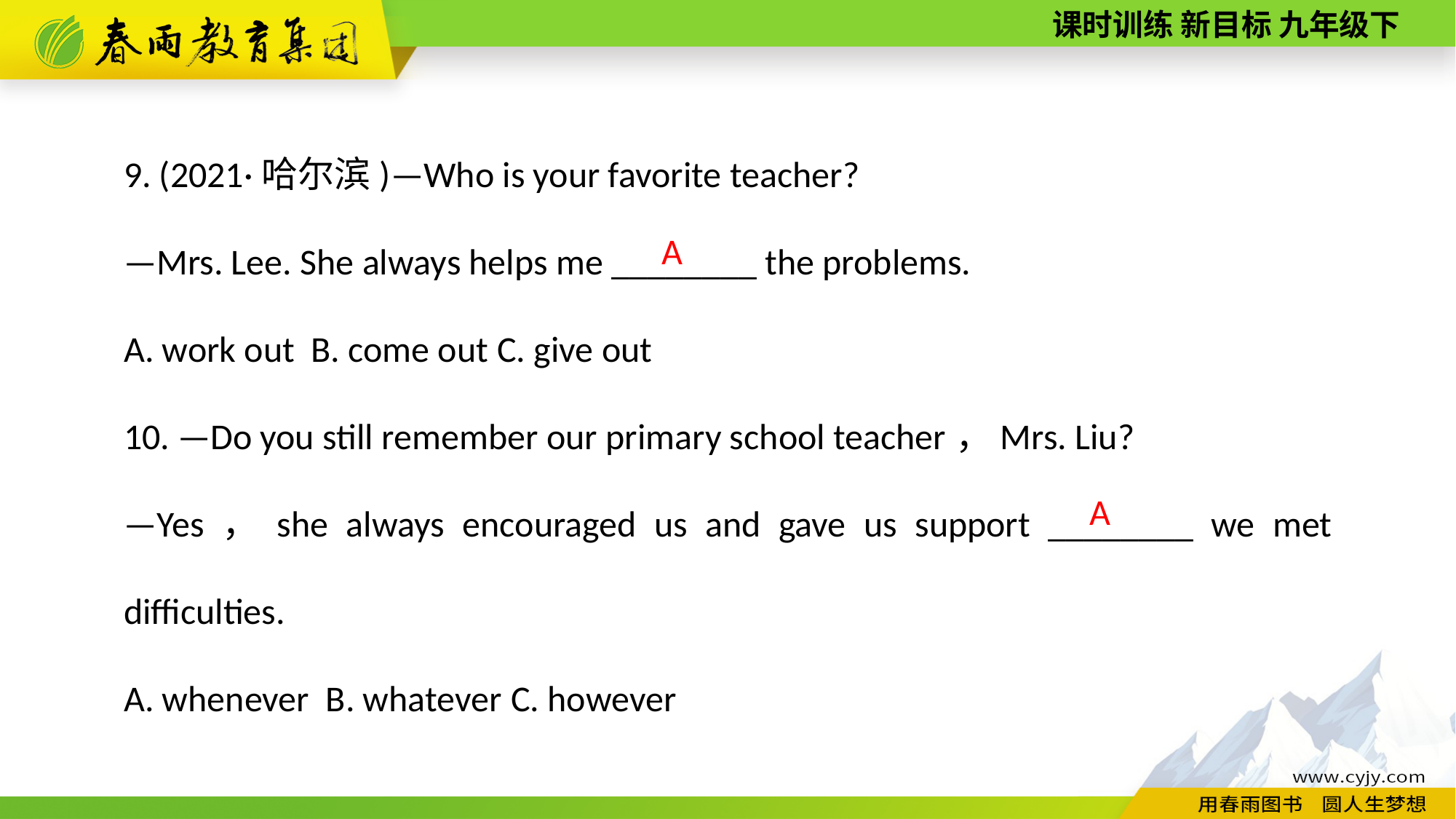

9. (2021·哈尔滨)—Who is your favorite teacher?
—Mrs. Lee. She always helps me ________ the problems.
A. work out  B. come out  C. give out
10. —Do you still remember our primary school teacher，Mrs. Liu?
—Yes，she always encouraged us and gave us support ________ we met difficulties.
A. whenever  B. whatever  C. however
A
A